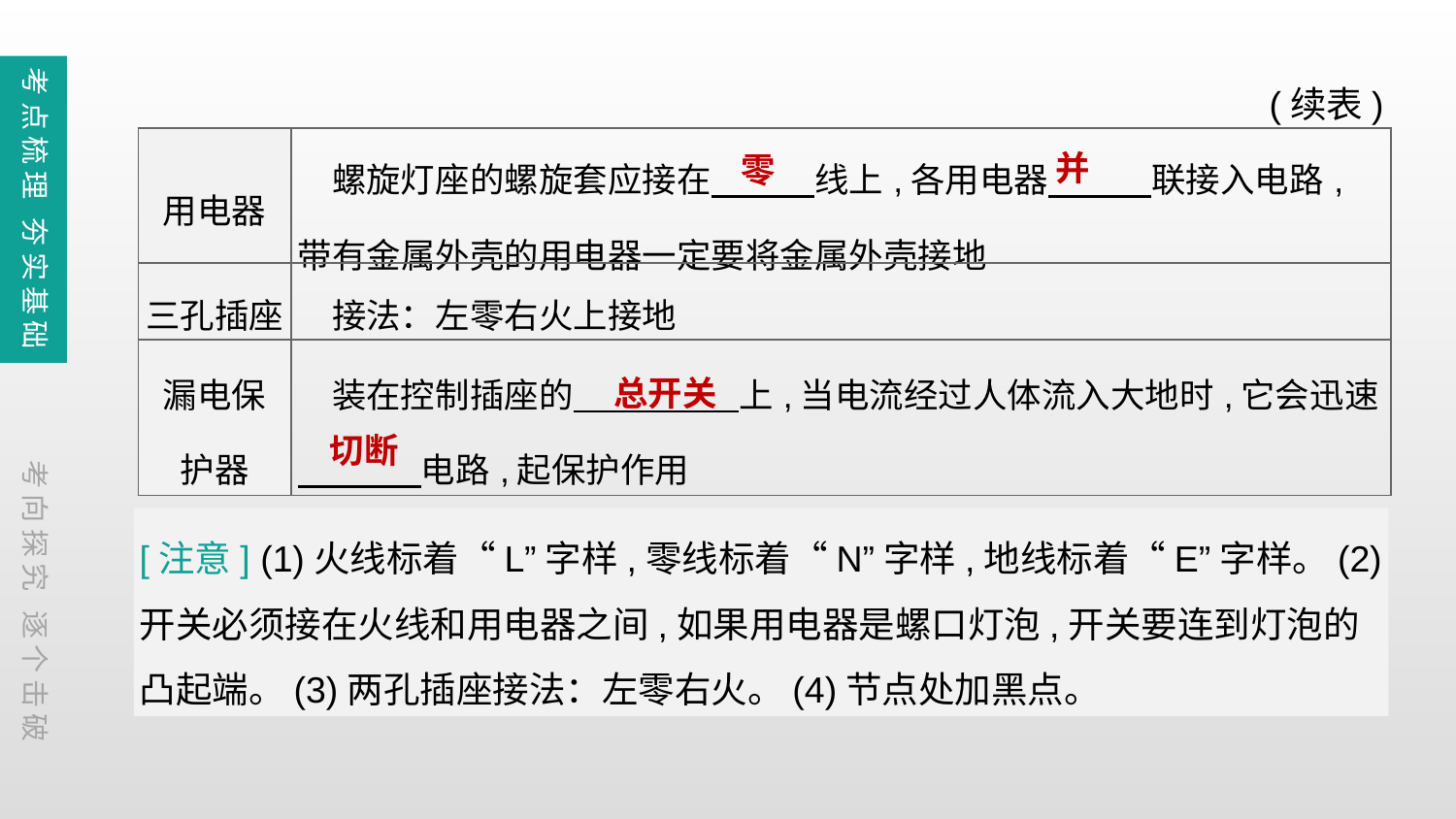

(续表)

考点梳理 夯实基础
| 用电器 | 螺旋灯座的螺旋套应接在　　　线上,各用电器　　　联接入电路,带有金属外壳的用电器一定要将金属外壳接地 |
| --- | --- |
| 三孔插座 | 接法：左零右火上接地 |
| 漏电保 护器 | 装在控制插座的　　 　上,当电流经过人体流入大地时,它会迅速 　 　电路,起保护作用 |
并
零
总开关
切断
考向探究 逐个击破
[注意] (1)火线标着“L”字样,零线标着“N”字样,地线标着“E”字样。(2)开关必须接在火线和用电器之间,如果用电器是螺口灯泡,开关要连到灯泡的凸起端。(3)两孔插座接法：左零右火。(4)节点处加黑点。